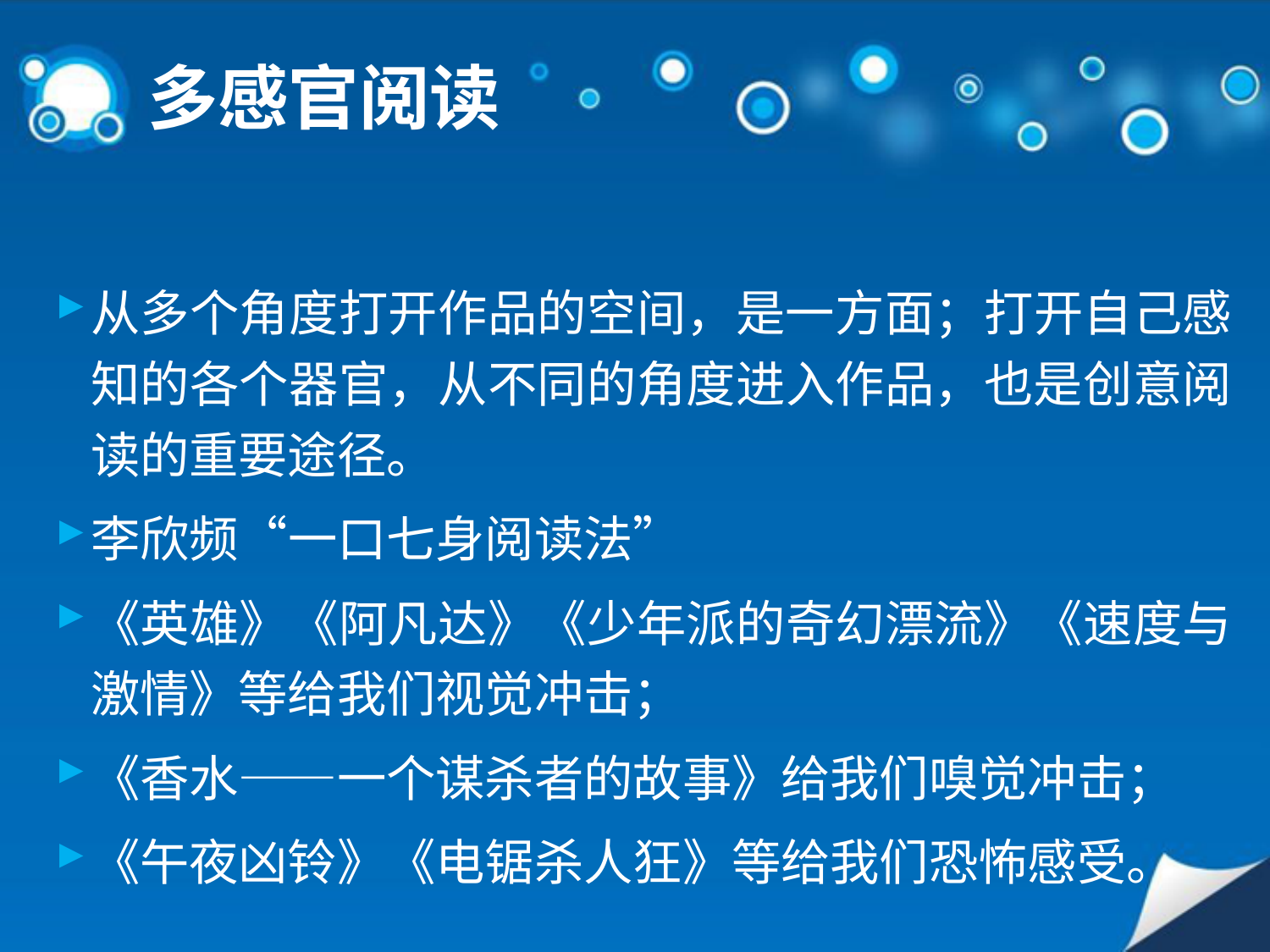

# 多感官阅读

从多个角度打开作品的空间，是一方面；打开自己感知的各个器官，从不同的角度进入作品，也是创意阅读的重要途径。
李欣频“一口七身阅读法”
《英雄》《阿凡达》《少年派的奇幻漂流》《速度与激情》等给我们视觉冲击；
《香水——一个谋杀者的故事》给我们嗅觉冲击；
《午夜凶铃》《电锯杀人狂》等给我们恐怖感受。